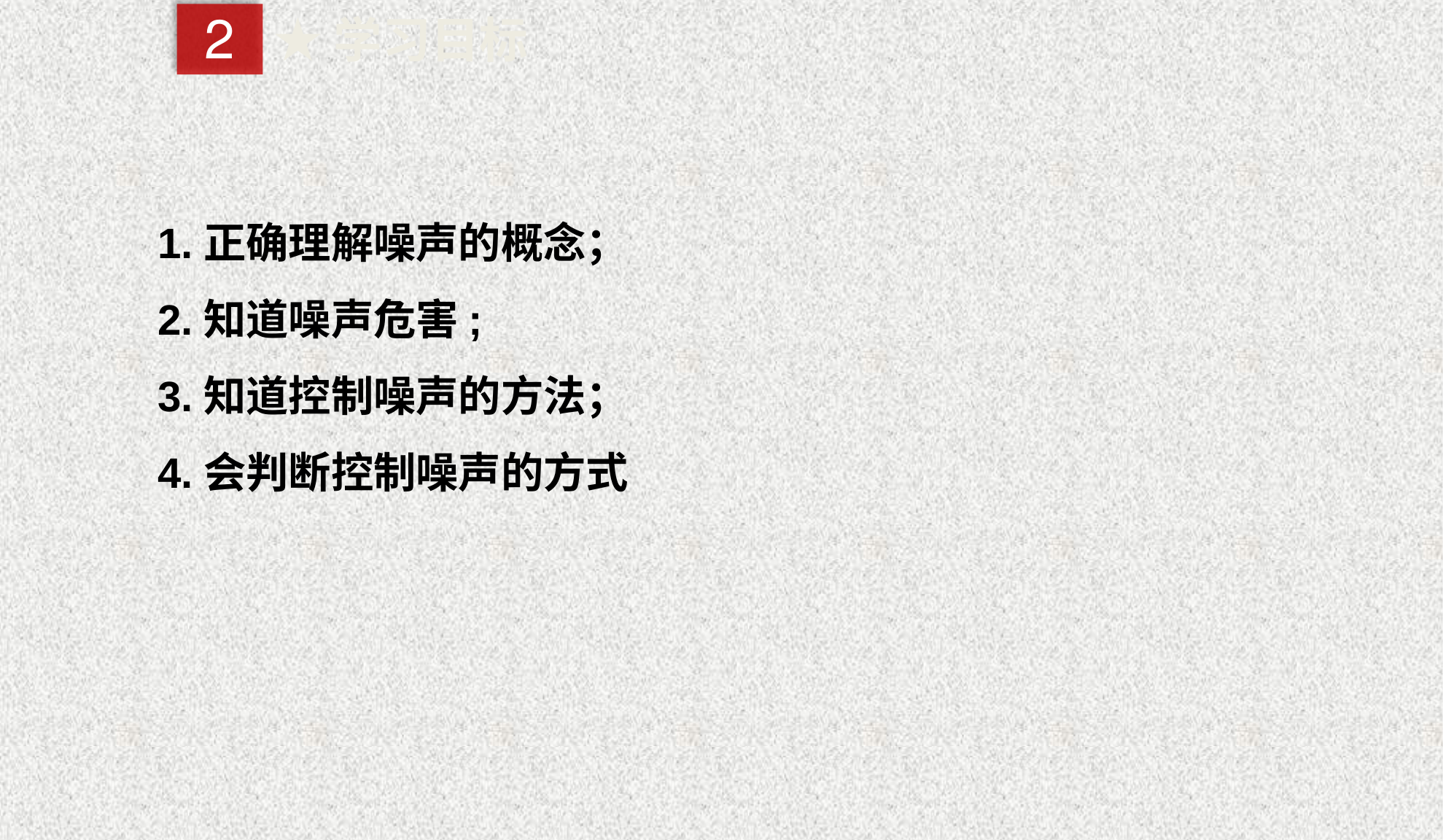

2
★学习目标
1.正确理解噪声的概念；
2.知道噪声危害;
3.知道控制噪声的方法；
4.会判断控制噪声的方式